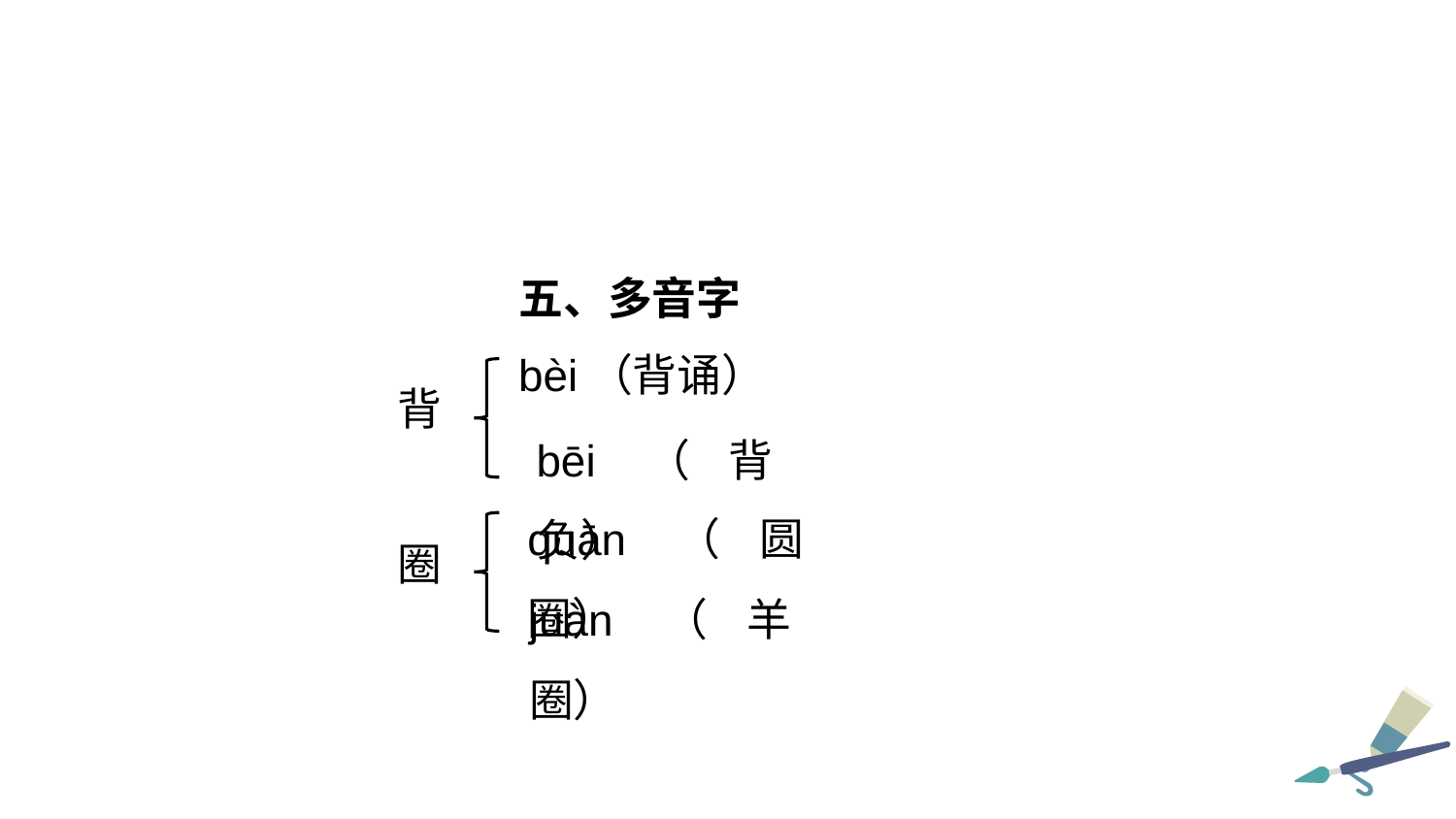

五、多音字

bèi（背诵）

背
bēi（背负）
quān（圆圈）

圈
juàn（羊圈）